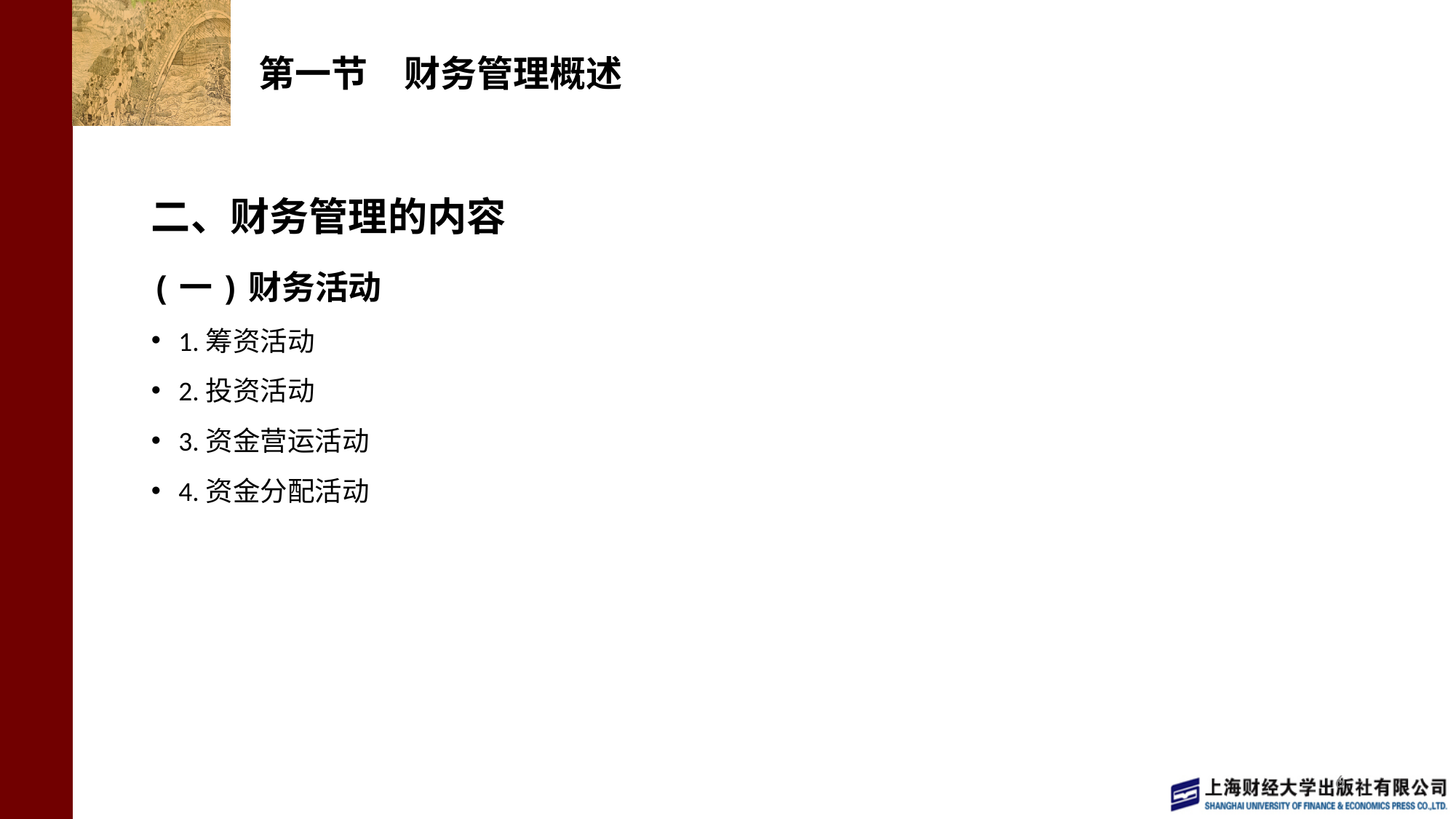

# 第一节　财务管理概述
二、财务管理的内容
(一)财务活动
1.筹资活动
2.投资活动
3.资金营运活动
4.资金分配活动

6